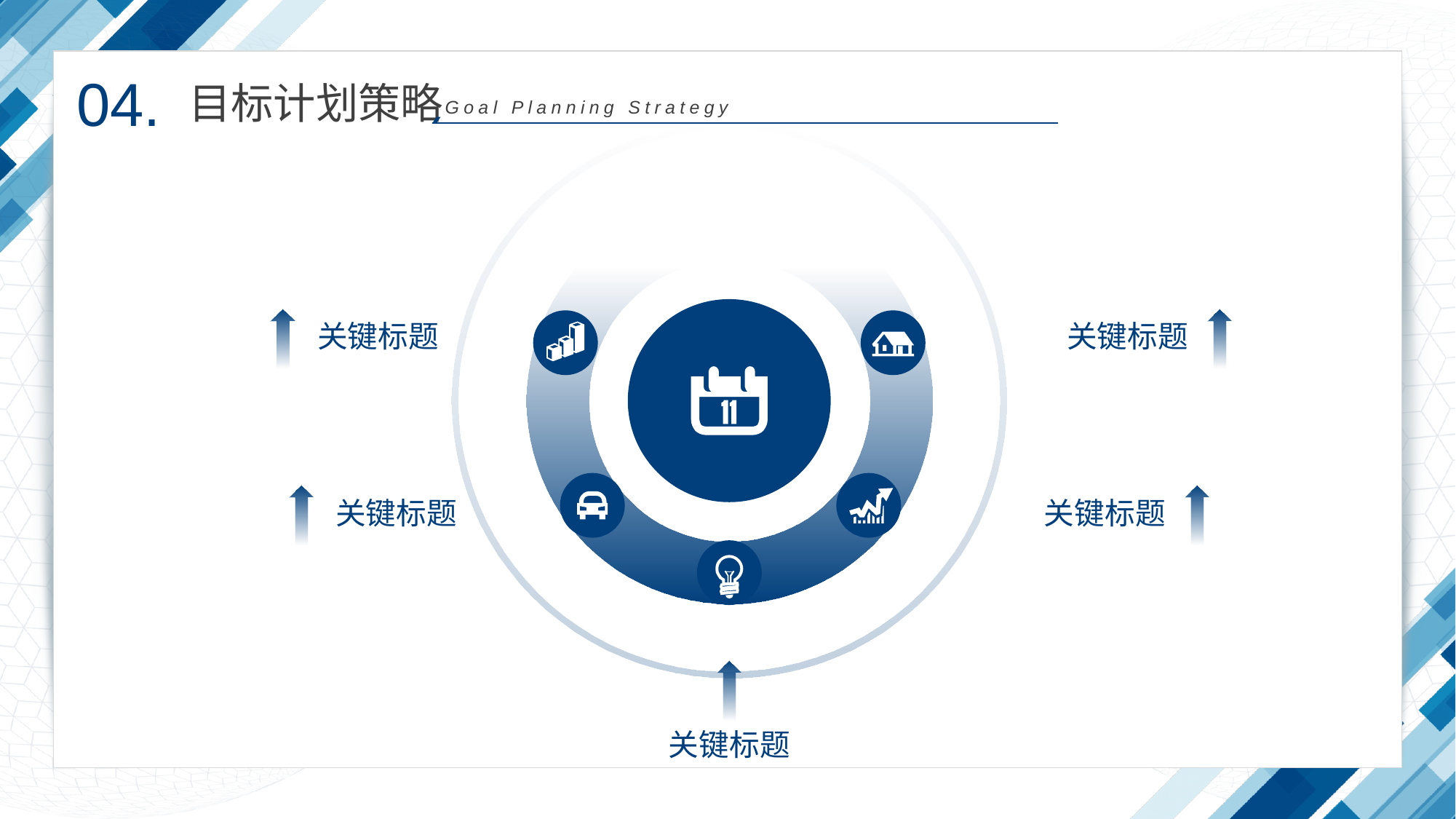

04.
目标计划策略
Goal Planning Strategy

关键标题

关键标题

关键标题

关键标题

关键标题